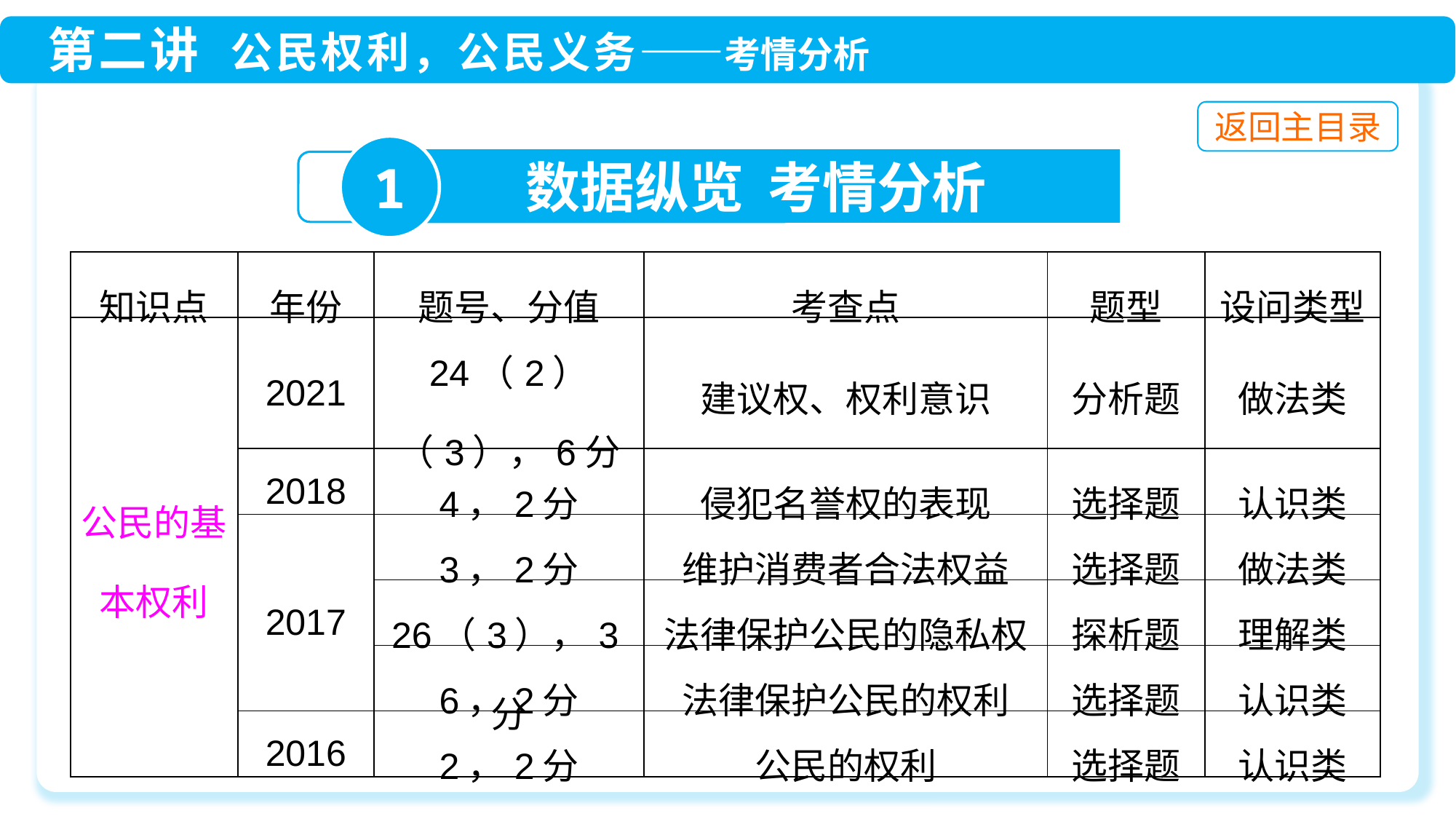

1
数据纵览  考情分析

| 知识点 | 年份 | 题号、分值 | 考查点 | 题型 | 设问类型 |
| --- | --- | --- | --- | --- | --- |
| 公民的基本权利 | 2021 | 24（2）（3），6分 | 建议权、权利意识 | 分析题 | 做法类 |
|  | 2018 | 4，2分 | 侵犯名誉权的表现 | 选择题 | 认识类 |
|  | 2017 | 3，2分 | 维护消费者合法权益 | 选择题 | 做法类 |
|  |  | 26（3），3分 | 法律保护公民的隐私权 | 探析题 | 理解类 |
|  |  | 6，2分 | 法律保护公民的权利 | 选择题 | 认识类 |
|  | 2016 | 2，2分 | 公民的权利 | 选择题 | 认识类 |